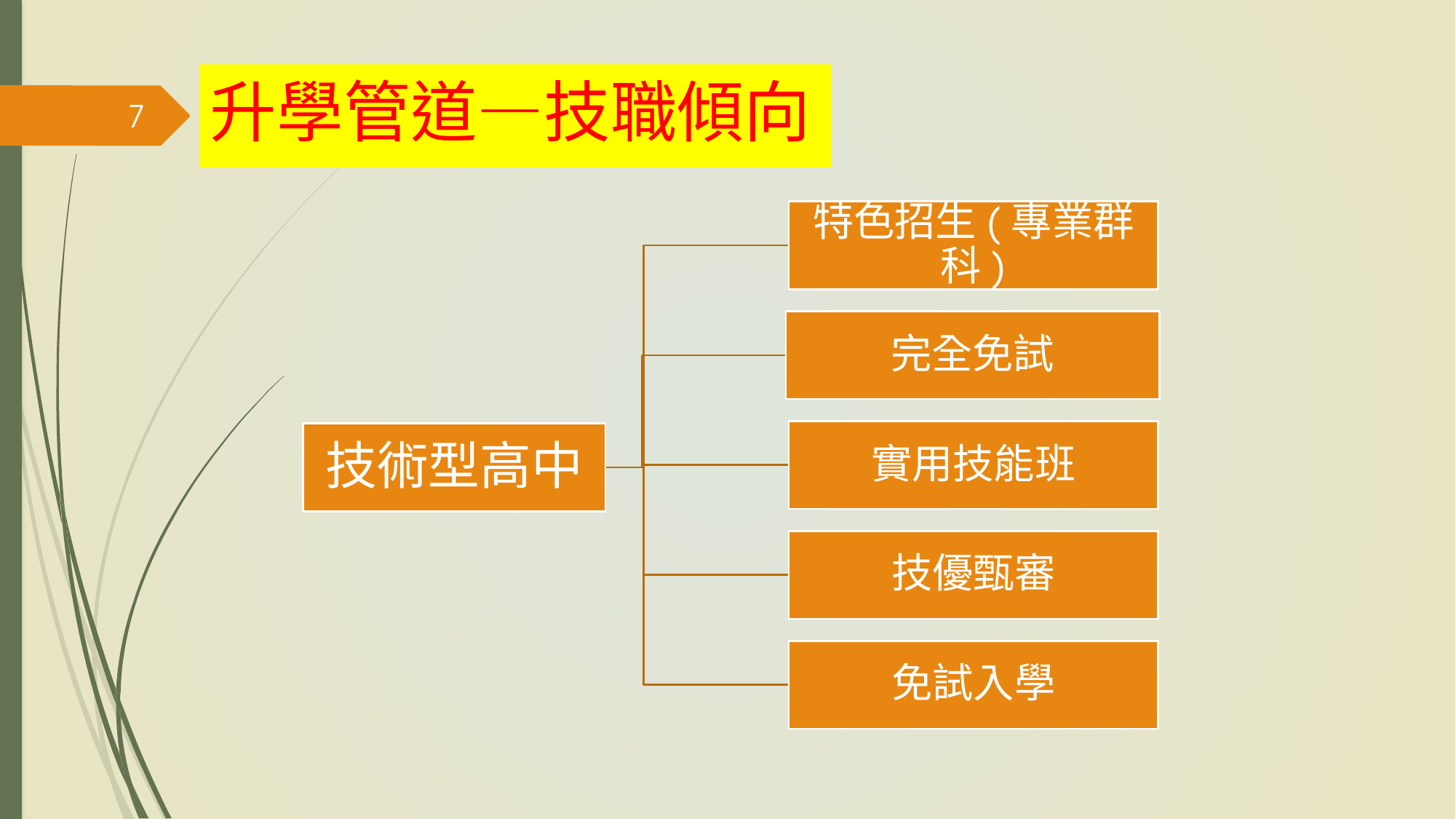

升學管道—技職傾向
7

技術型高中
特色招生(專業群科)
完全免試
實用技能班
技優甄審
免試入學